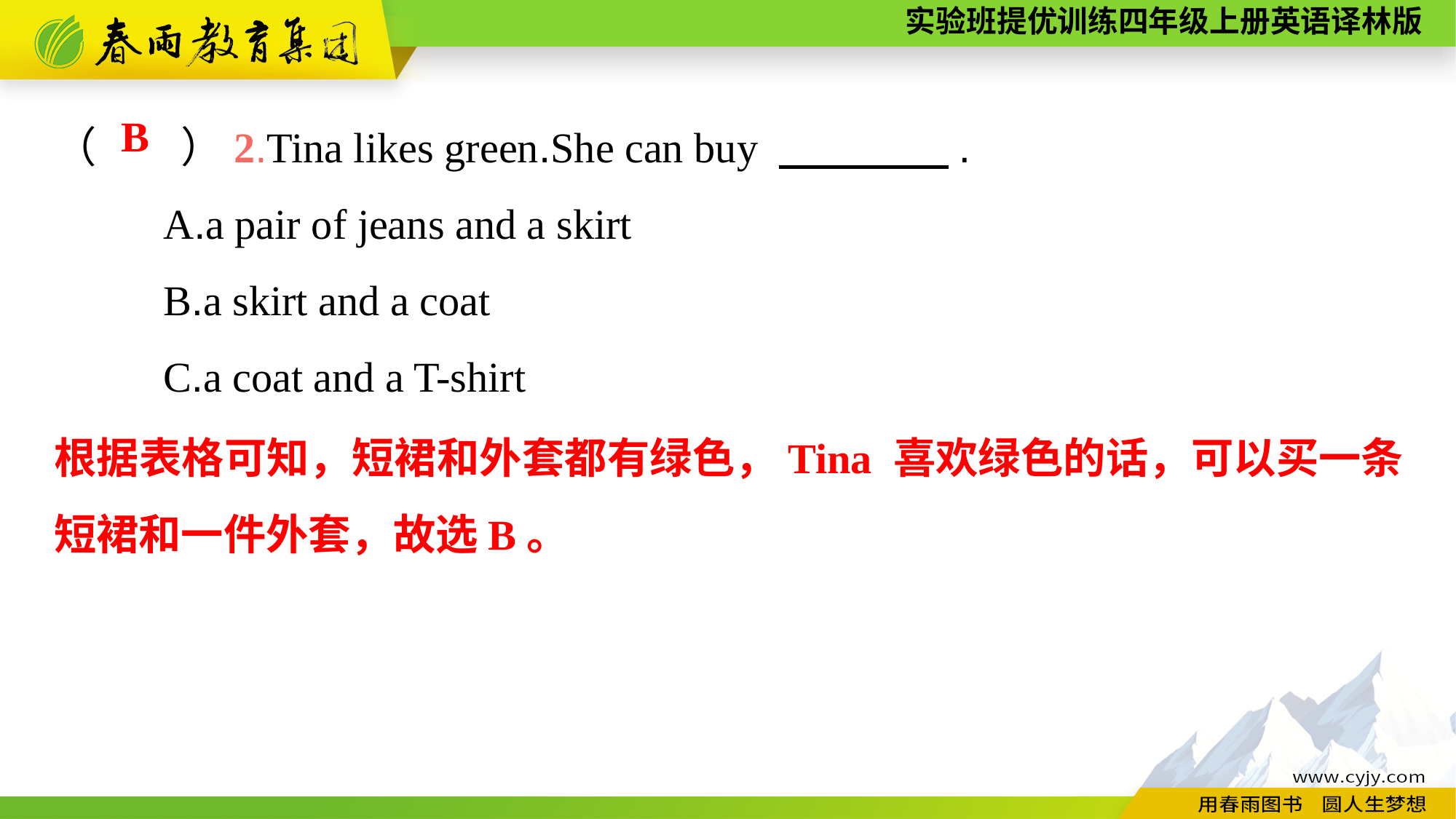

（　　）2.Tina likes green.She can buy 　　　　.
	A.a pair of jeans and a skirt
	B.a skirt and a coat
	C.a coat and a T-shirt
B
根据表格可知，短裙和外套都有绿色，Tina 喜欢绿色的话，可以买一条短裙和一件外套，故选B。